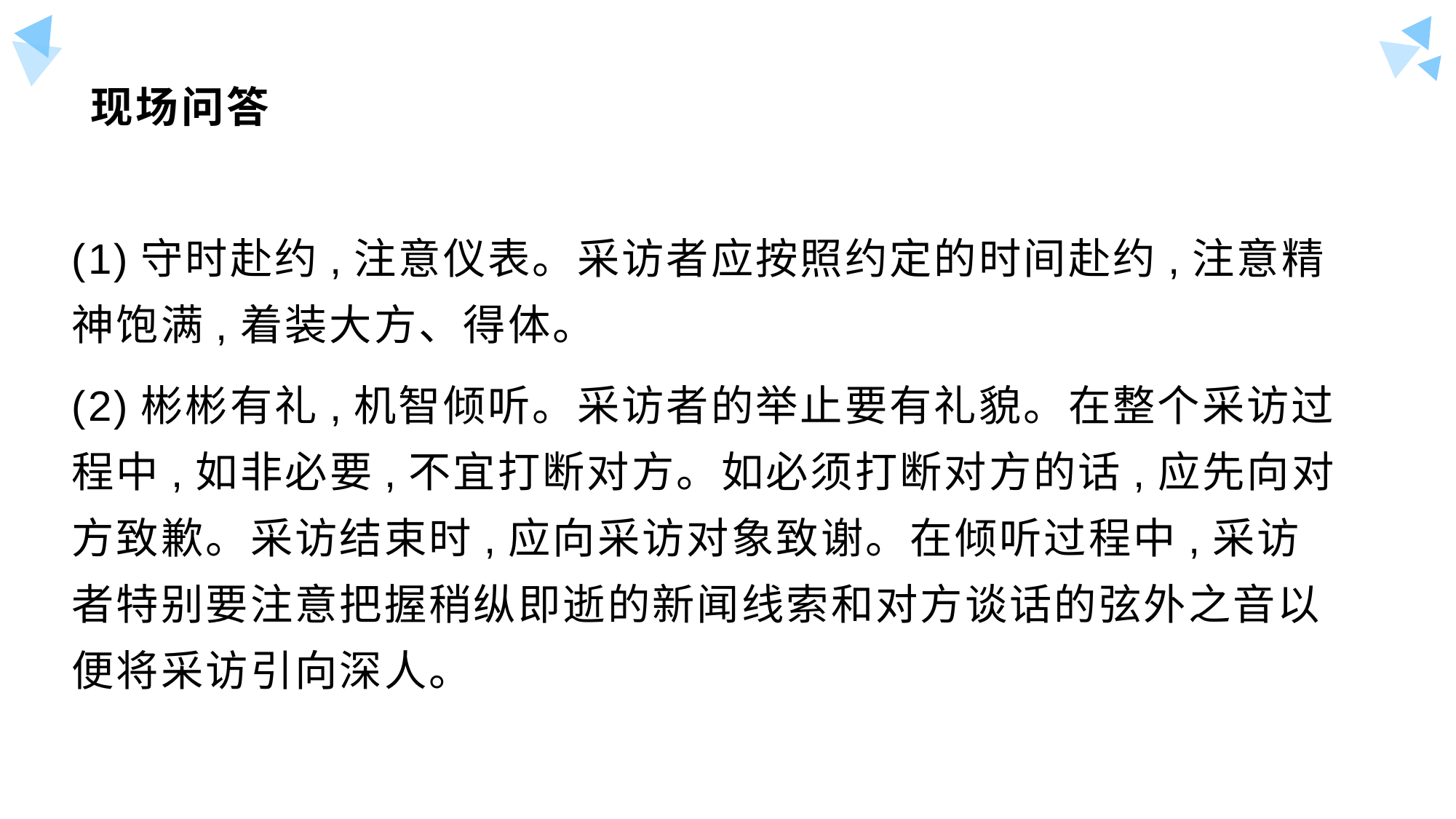

# 现场问答
(1)守时赴约,注意仪表。采访者应按照约定的时间赴约,注意精神饱满,着装大方、得体。
(2)彬彬有礼,机智倾听。采访者的举止要有礼貌。在整个采访过程中,如非必要,不宜打断对方。如必须打断对方的话,应先向对方致歉。采访结束时,应向采访对象致谢。在倾听过程中,采访者特别要注意把握稍纵即逝的新闻线索和对方谈话的弦外之音以便将采访引向深人。